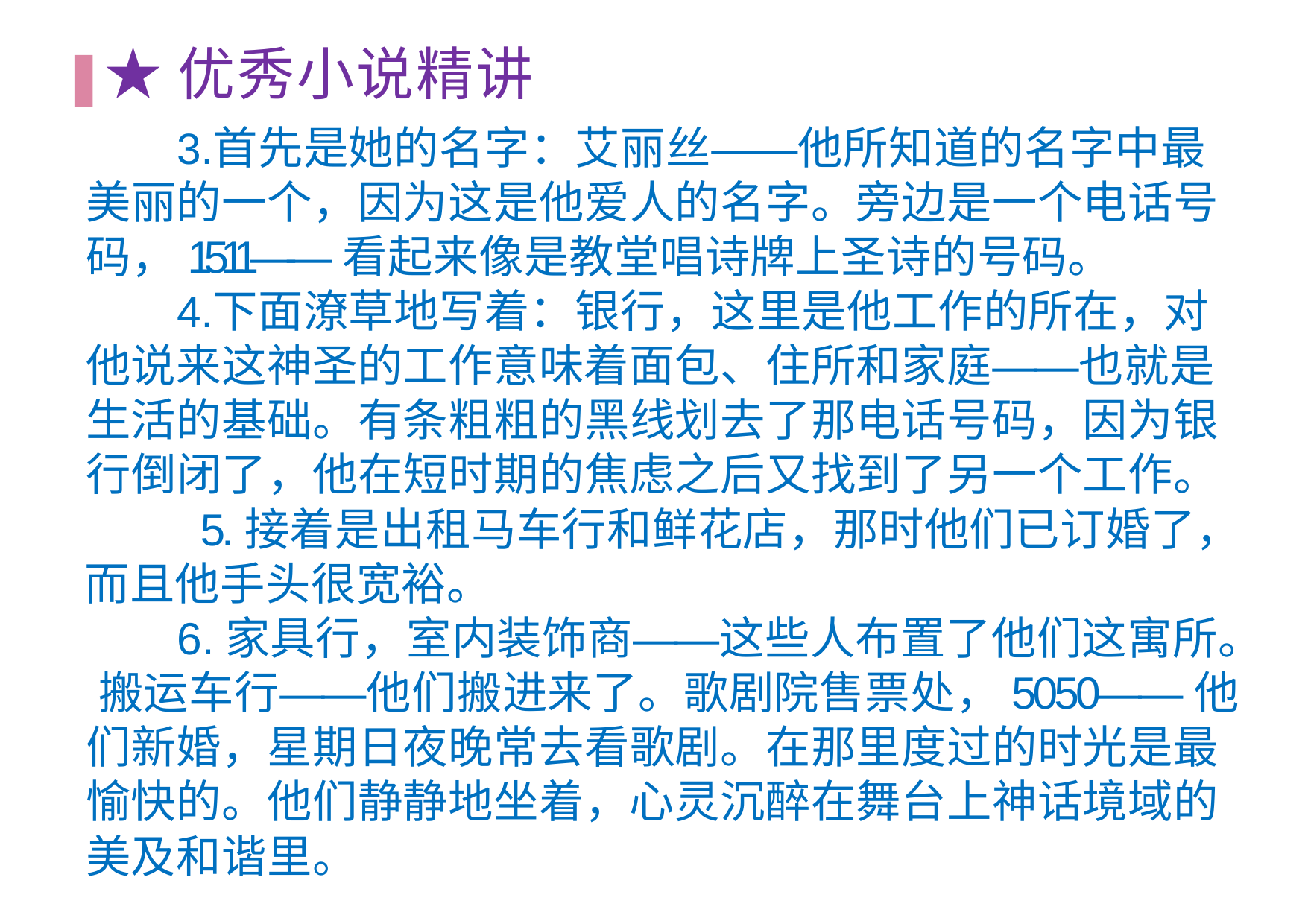

# ★优秀⼩说精讲

⾸先是她的名字：艾丽丝——他所知道的名字中最 美丽的⼀个，因为这是他爱⼈的名字。旁边是⼀个电话号 码，1511——看起来像是教堂唱诗牌上圣诗的号码。
下⾯潦草地写着：银⾏，这⾥是他⼯作的所在，对 他说来这神圣的⼯作意味着⾯包、住所和家庭——也就是
⽣活的基础。有条粗粗的⿊线划去了那电话号码，因为银
⾏倒闭了，他在短时期的焦虑之后⼜找到了另⼀个⼯作。  5.接着是出租马车⾏和鲜花店，那时他们已订婚了，
⽽且他⼿头很宽裕。
6.家具⾏，室内装饰商——这些⼈布置了他们这寓所。 搬运车⾏——他们搬进来了。歌剧院售票处，5050——他 们新婚，星期⽇夜晚常去看歌剧。在那⾥度过的时光是最 愉快的。他们静静地坐着，⼼灵沉醉在舞台上神话境域的 美及和谐⾥。